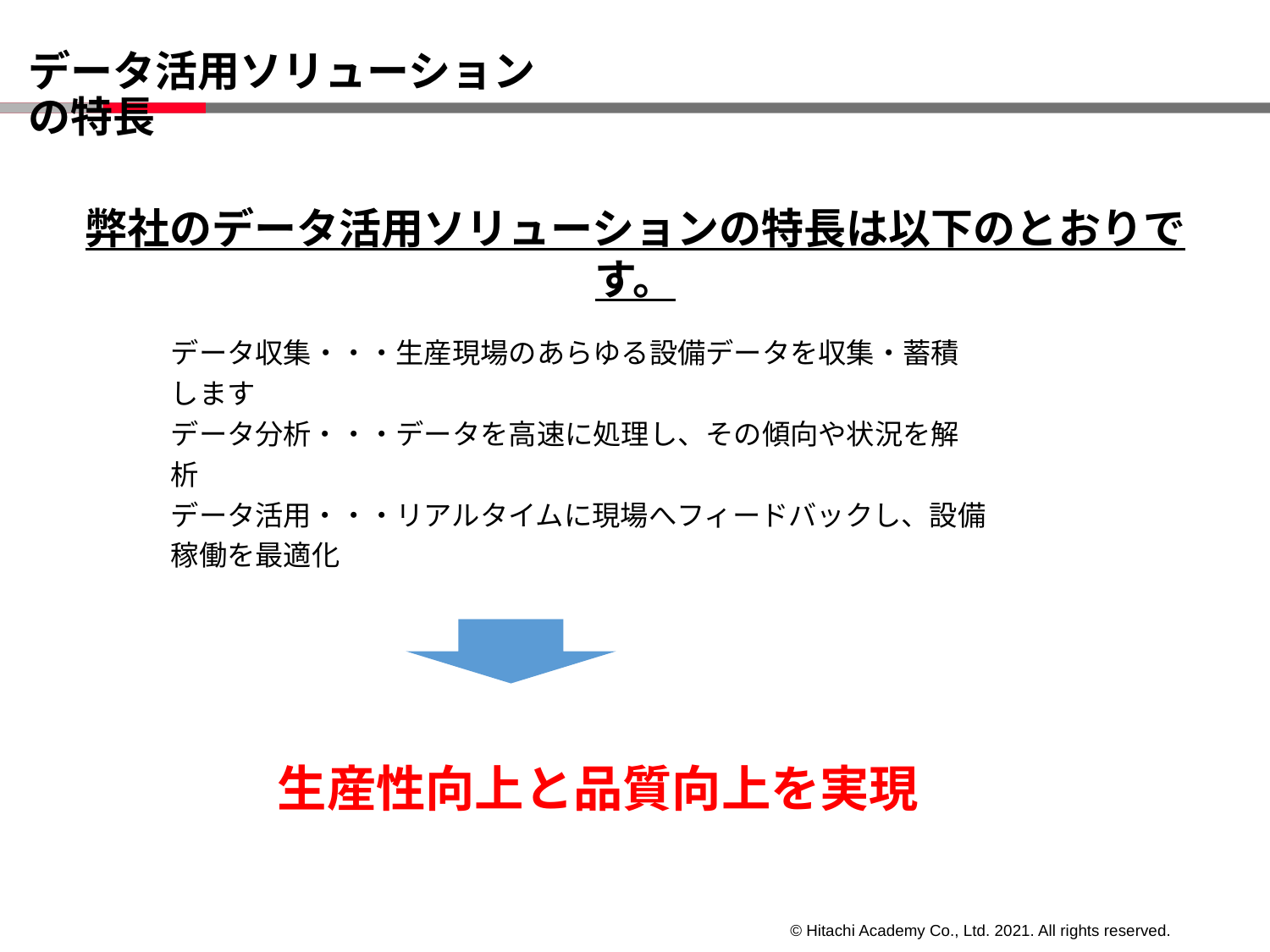

# データ活用ソリューションの特長
弊社のデータ活用ソリューションの特長は以下のとおりです。
データ収集・・・生産現場のあらゆる設備データを収集・蓄積します
データ分析・・・データを高速に処理し、その傾向や状況を解析
データ活用・・・リアルタイムに現場へフィードバックし、設備稼働を最適化

生産性向上と品質向上を実現